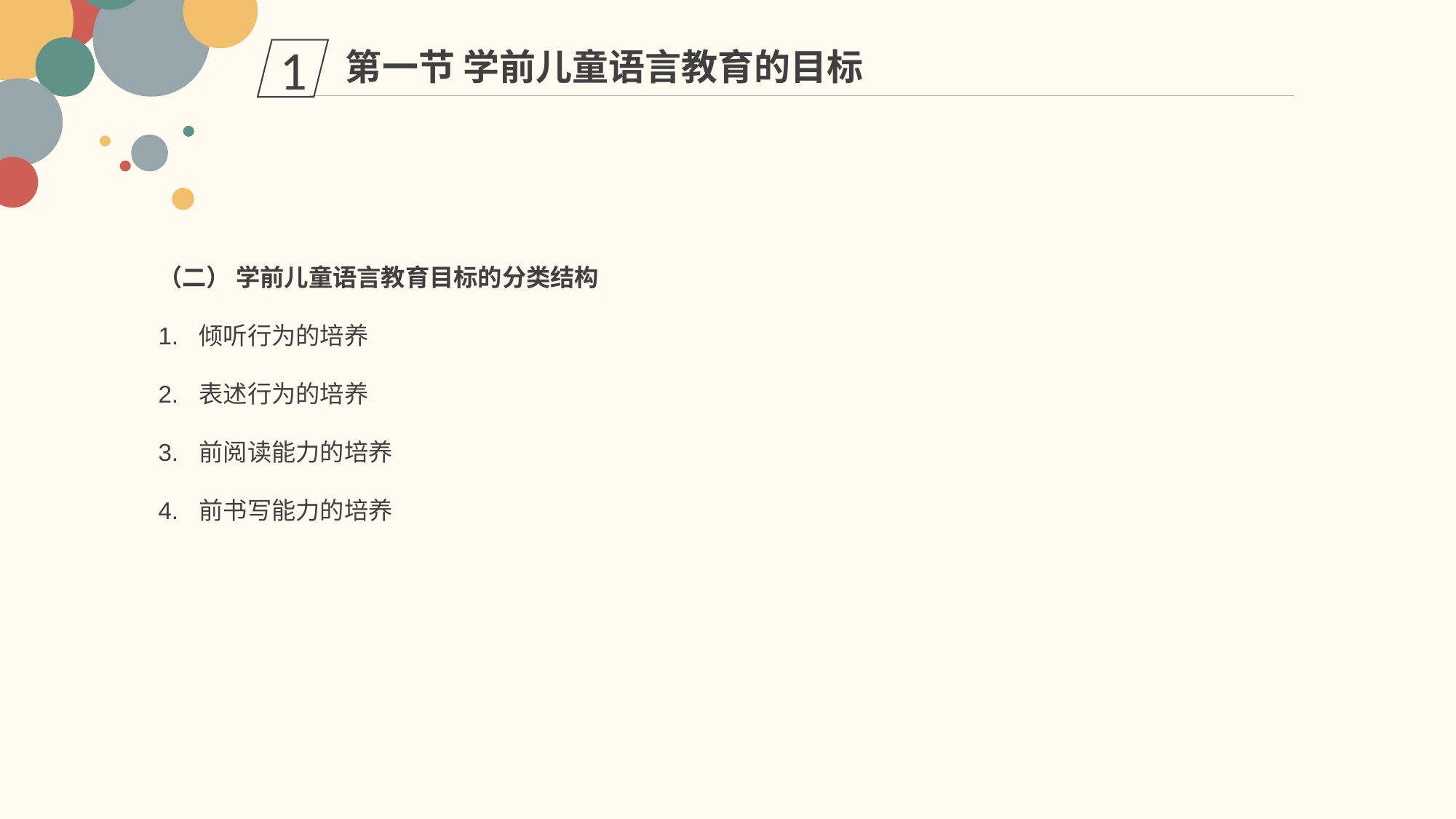

第一节 学前儿童语言教育的目标
1
（二） 学前儿童语言教育目标的分类结构
倾听行为的培养
表述行为的培养
前阅读能力的培养
前书写能力的培养